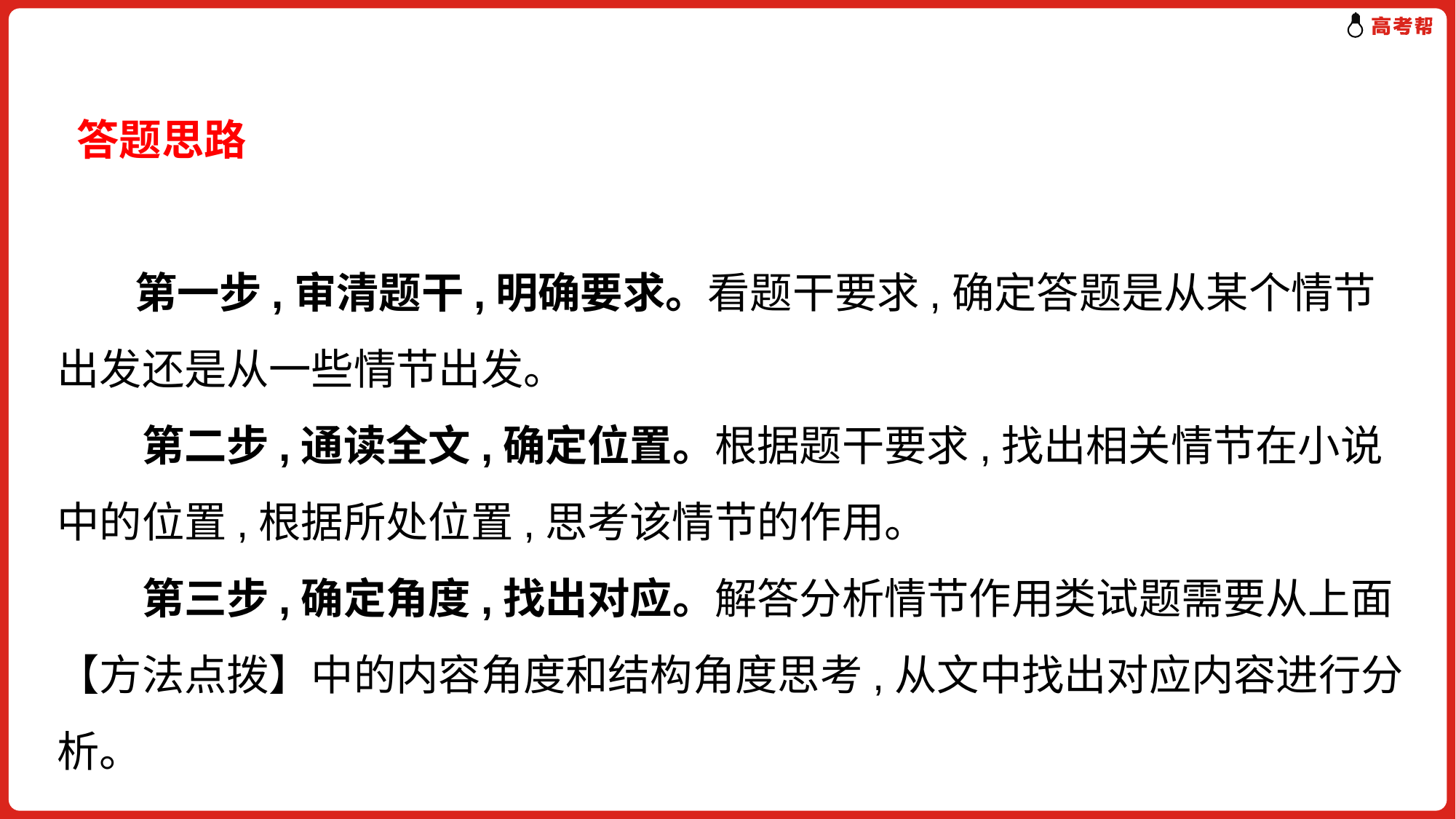

答题思路

       第一步,审清题干,明确要求。看题干要求,确定答题是从某个情节出发还是从一些情节出发。
　　第二步,通读全文,确定位置。根据题干要求,找出相关情节在小说中的位置,根据所处位置,思考该情节的作用。
　　第三步,确定角度,找出对应。解答分析情节作用类试题需要从上面【方法点拨】中的内容角度和结构角度思考,从文中找出对应内容进行分析。